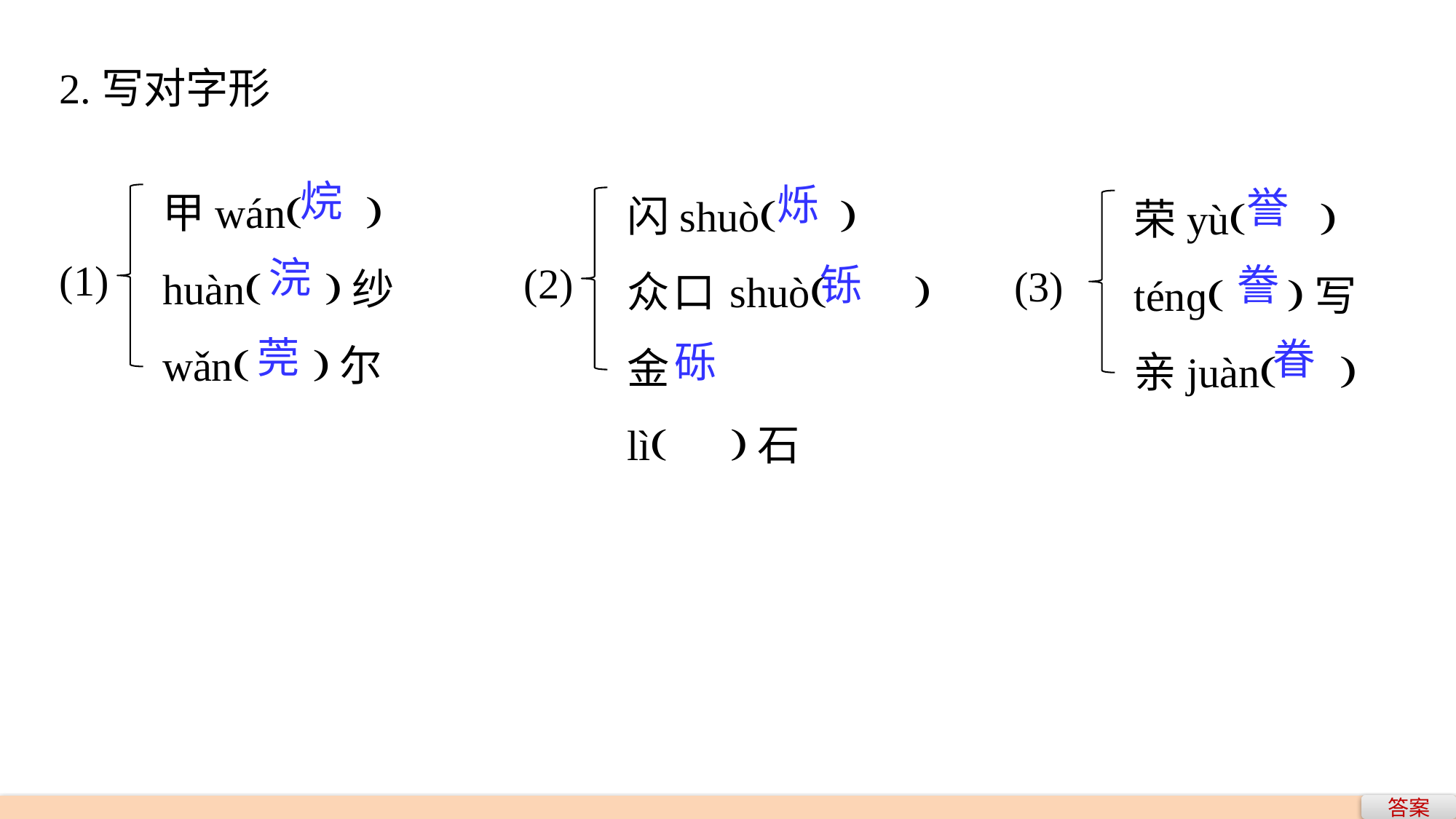

2.写对字形
甲wán(      )
huàn(      )纱
wǎn(      )尔
闪shuò(      )
众口shuò(      )金
lì(      )石
荣yù(       )
ténɡ(      )写
亲juàn(      )
烷
烁
誉

浣
(1)
(2)
铄
誊
(3)
莞
眷
砾
答案